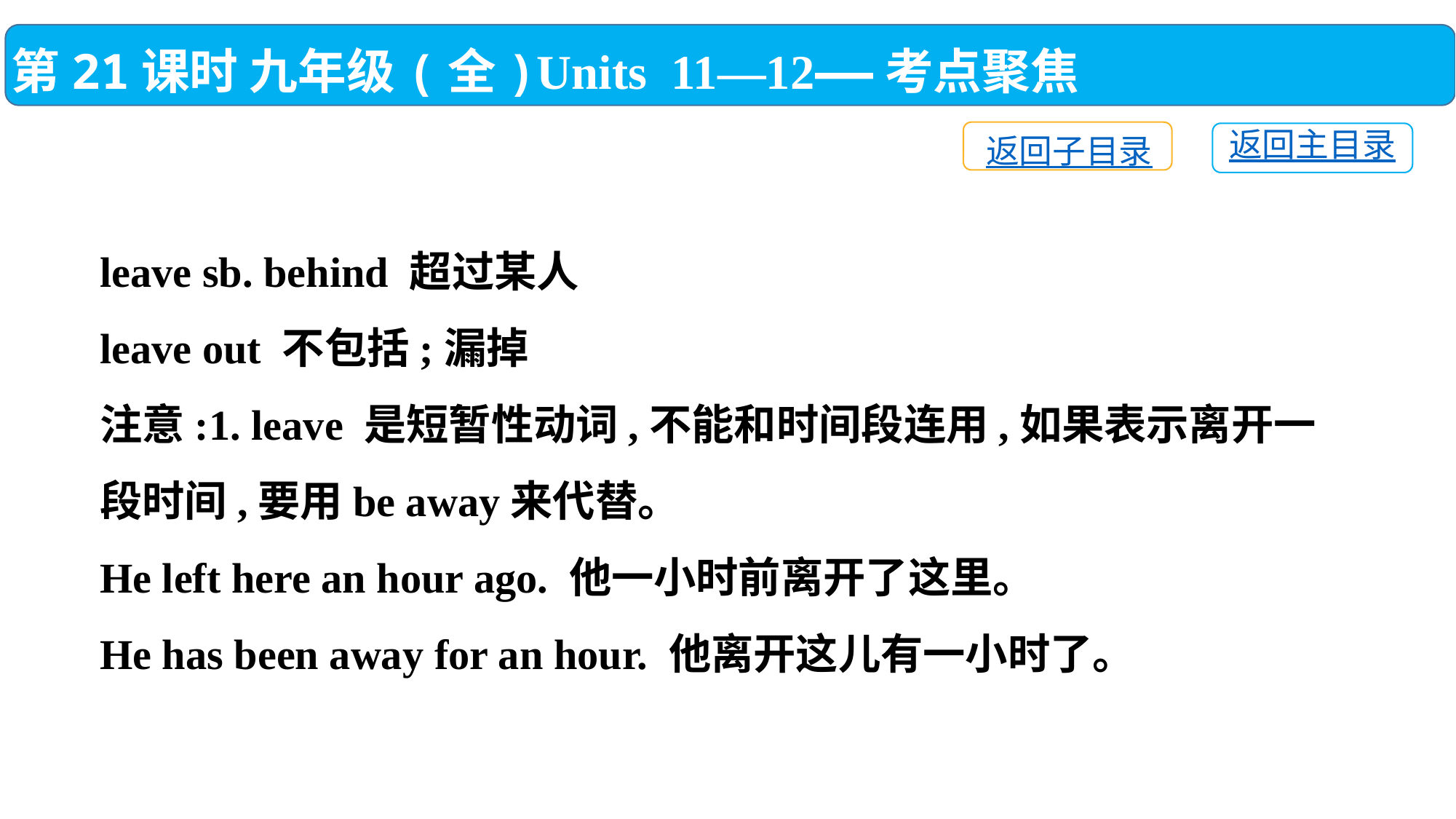

第21课时 九年级(全)Units  11—12——考点聚焦

返回子目录
返回主目录
leave sb. behind 超过某人
leave out 不包括;漏掉
注意:1. leave 是短暂性动词,不能和时间段连用,如果表示离开一段时间,要用be away来代替。
He left here an hour ago. 他一小时前离开了这里。
He has been away for an hour. 他离开这儿有一小时了。